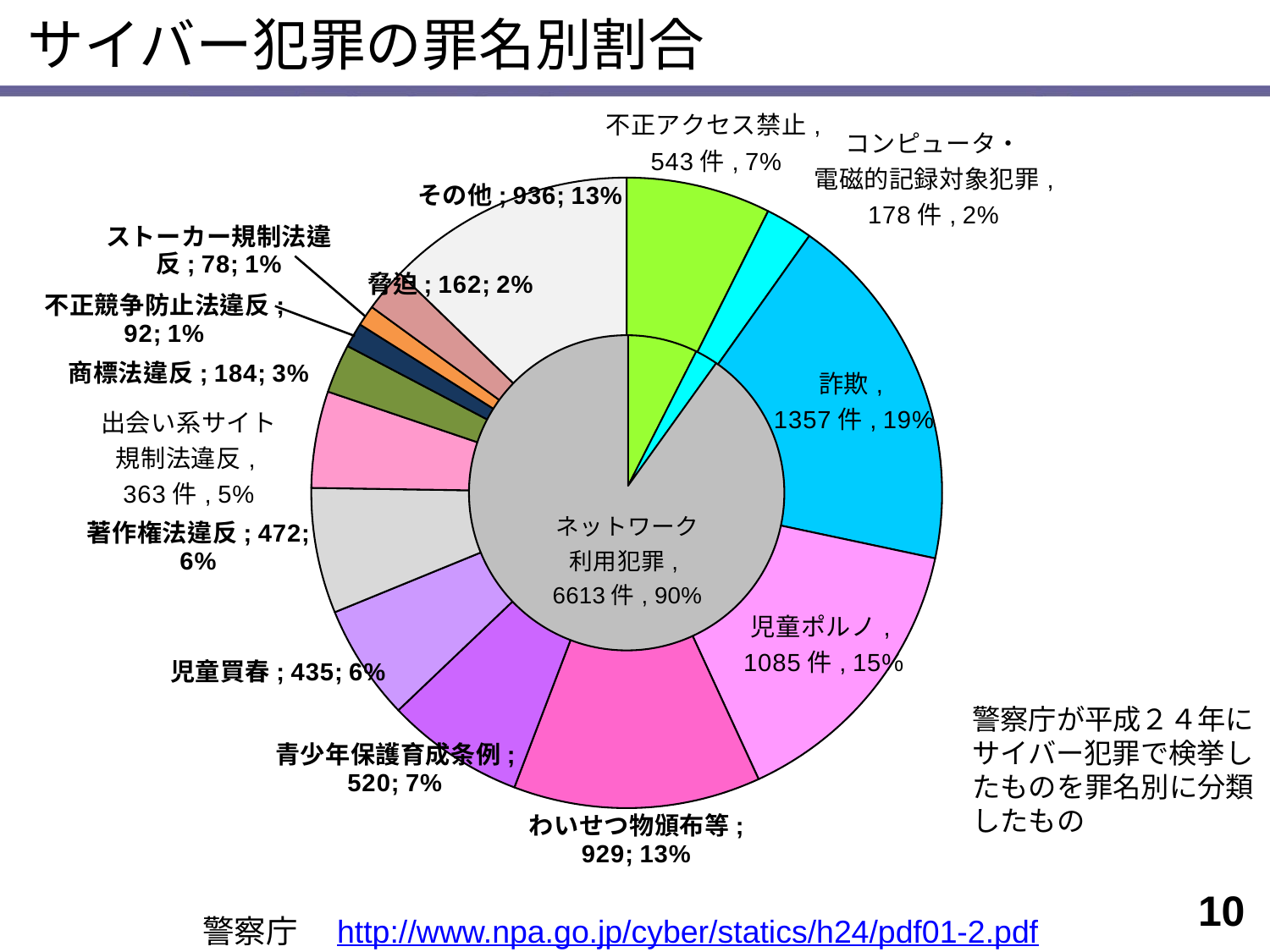

# サイバー犯罪の罪名別割合

### Chart

| Category | サイバー犯罪の罪名別割合 |
|---|---|
| 不正アクセス禁止 | 543.0 |
| コンピュータ・電磁的記録対象犯罪 | 178.0 |
| 詐欺 | 1357.0 |
| 児童ポルノ | 1085.0 |
| わいせつ物頒布等 | 929.0 |
| 青少年保護育成条例 | 520.0 |
| 児童買春 | 435.0 |
| 著作権法違反 | 472.0 |
| 出会い系サイト規制法違反 | 363.0 |
| 商標法違反 | 184.0 |
| 不正競争防止法違反 | 92.0 |
| ストーカー規制法違反 | 78.0 |
| 脅迫 | 162.0 |
| その他 | 936.0 |

### Chart

| Category | 東京 |
|---|---|
|  | 543.0 |
|  | 178.0 |
| ネットワーク利用犯罪 | 6613.0 |
警察庁が平成２４年に
サイバー犯罪で検挙し
たものを罪名別に分類
したもの
10
警察庁　http://www.npa.go.jp/cyber/statics/h24/pdf01-2.pdf